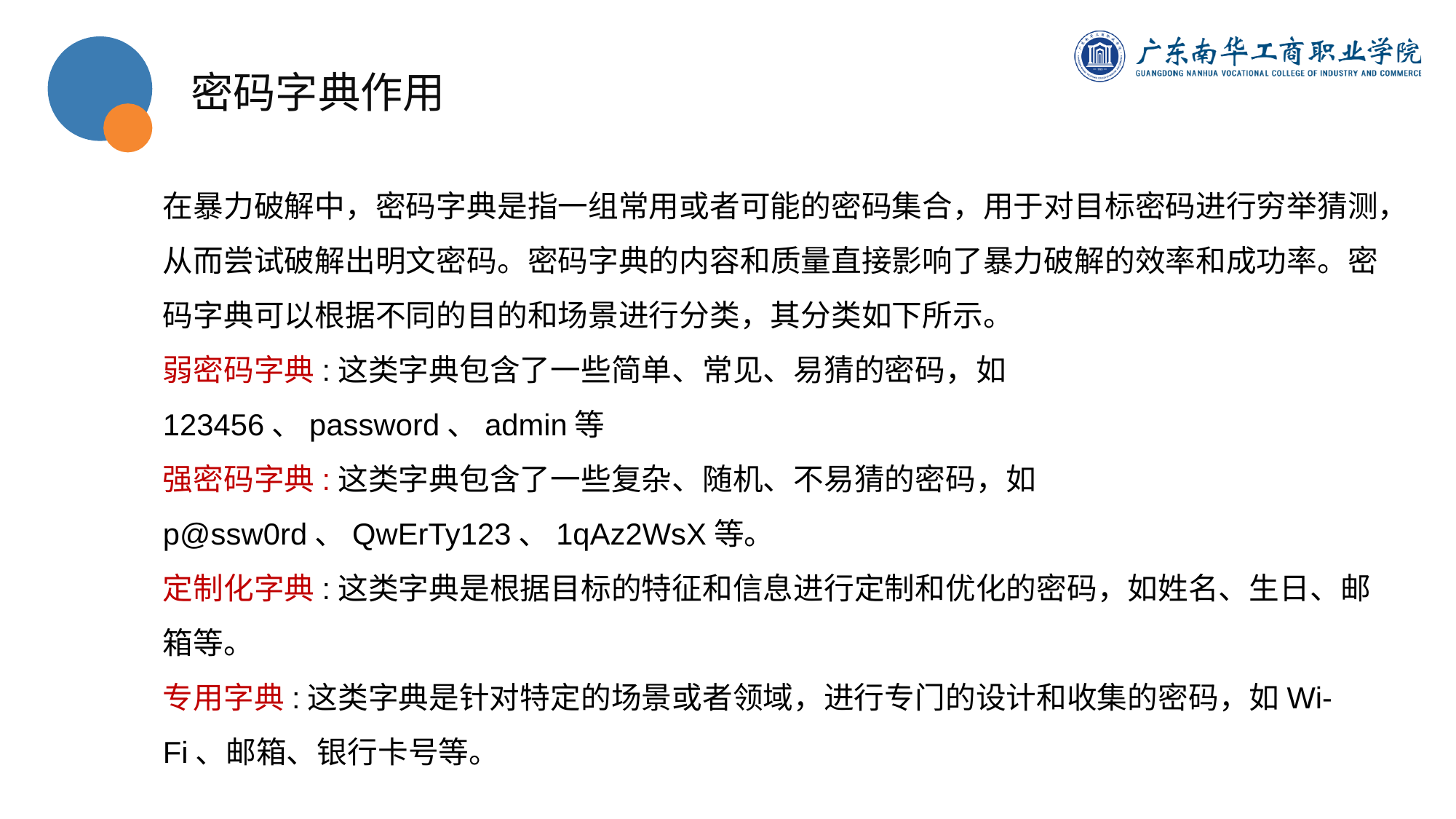

密码字典作用

在暴力破解中，密码字典是指一组常用或者可能的密码集合，用于对目标密码进行穷举猜测，从而尝试破解出明文密码。密码字典的内容和质量直接影响了暴力破解的效率和成功率。密码字典可以根据不同的目的和场景进行分类，其分类如下所示。
弱密码字典:这类字典包含了一些简单、常见、易猜的密码，如123456、password、admin等
强密码字典:这类字典包含了一些复杂、随机、不易猜的密码，如p@ssw0rd、QwErTy123、1qAz2WsX等。
定制化字典:这类字典是根据目标的特征和信息进行定制和优化的密码，如姓名、生日、邮箱等。
专用字典:这类字典是针对特定的场景或者领域，进行专门的设计和收集的密码，如Wi-Fi、邮箱、银行卡号等。